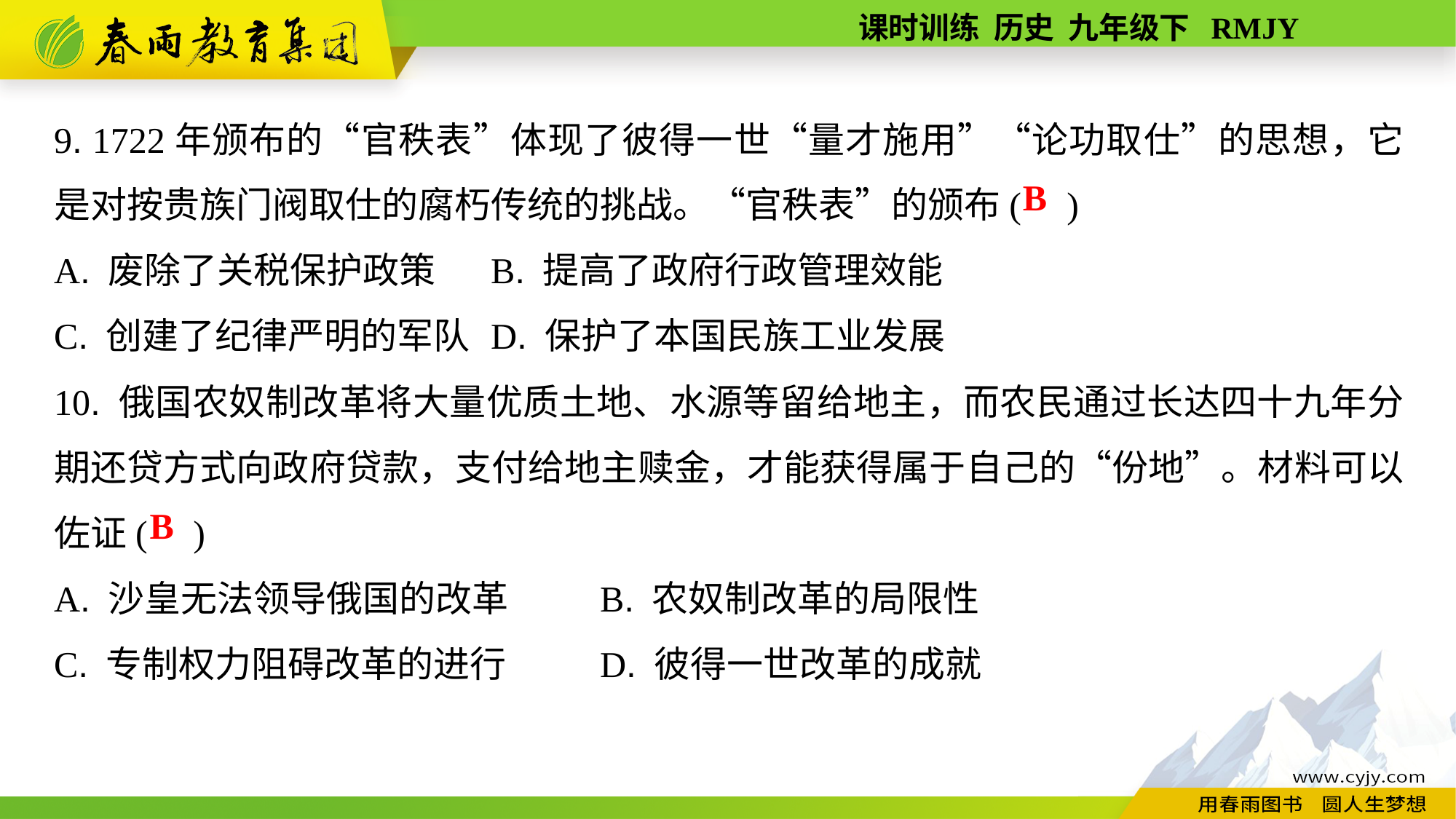

9. 1722年颁布的“官秩表”体现了彼得一世“量才施用”“论功取仕”的思想，它是对按贵族门阀取仕的腐朽传统的挑战。“官秩表”的颁布(     )
A. 废除了关税保护政策	B. 提高了政府行政管理效能
C. 创建了纪律严明的军队	D. 保护了本国民族工业发展
10. 俄国农奴制改革将大量优质土地、水源等留给地主，而农民通过长达四十九年分期还贷方式向政府贷款，支付给地主赎金，才能获得属于自己的“份地”。材料可以佐证(     )
A. 沙皇无法领导俄国的改革	B. 农奴制改革的局限性
C. 专制权力阻碍改革的进行	D. 彼得一世改革的成就
B
B